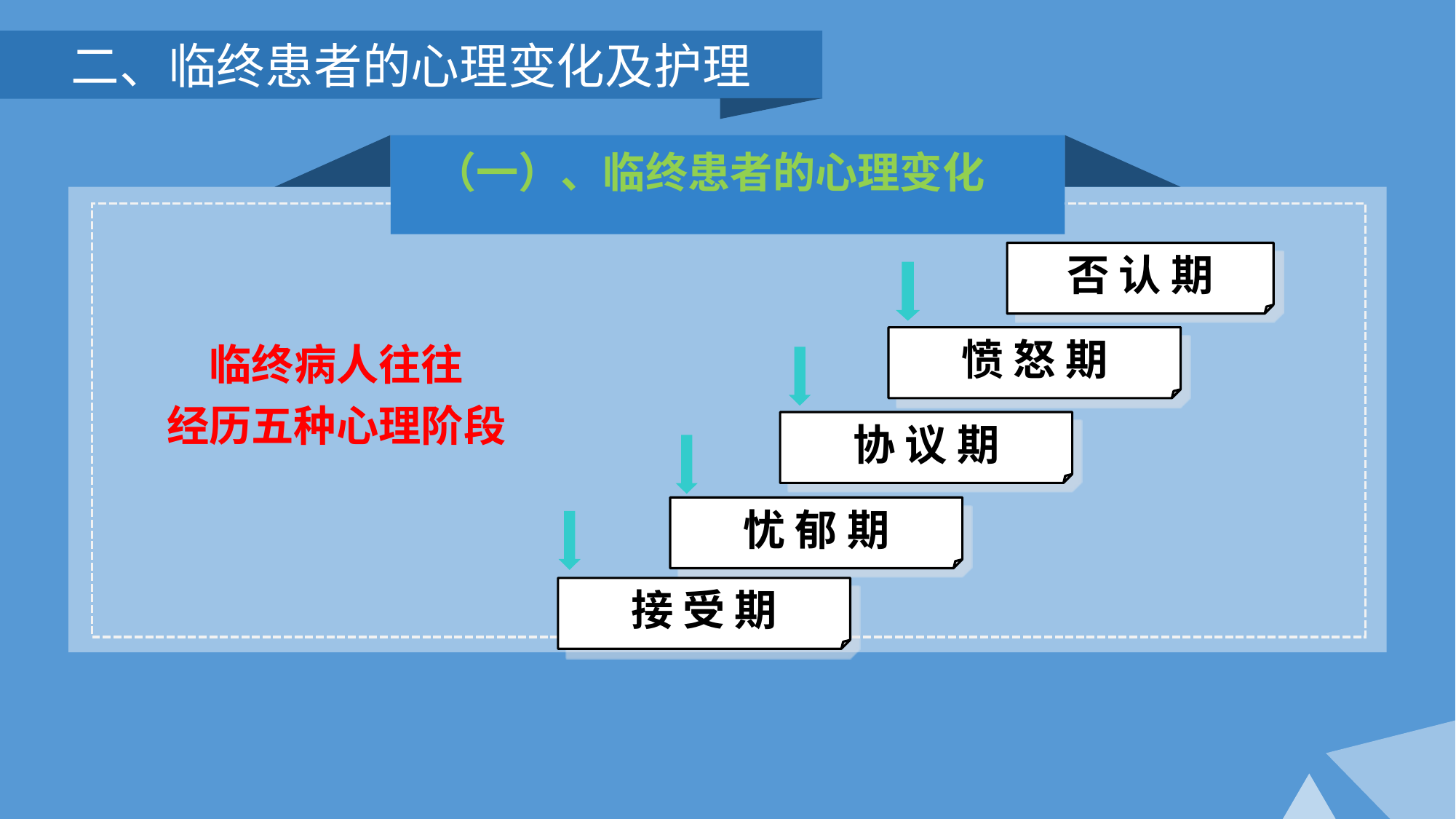

二、临终患者的心理变化及护理

（一）、临终患者的心理变化

否 认 期

临终病人往往
经历五种心理阶段
愤 怒 期

协 议 期

忧 郁 期

接 受 期